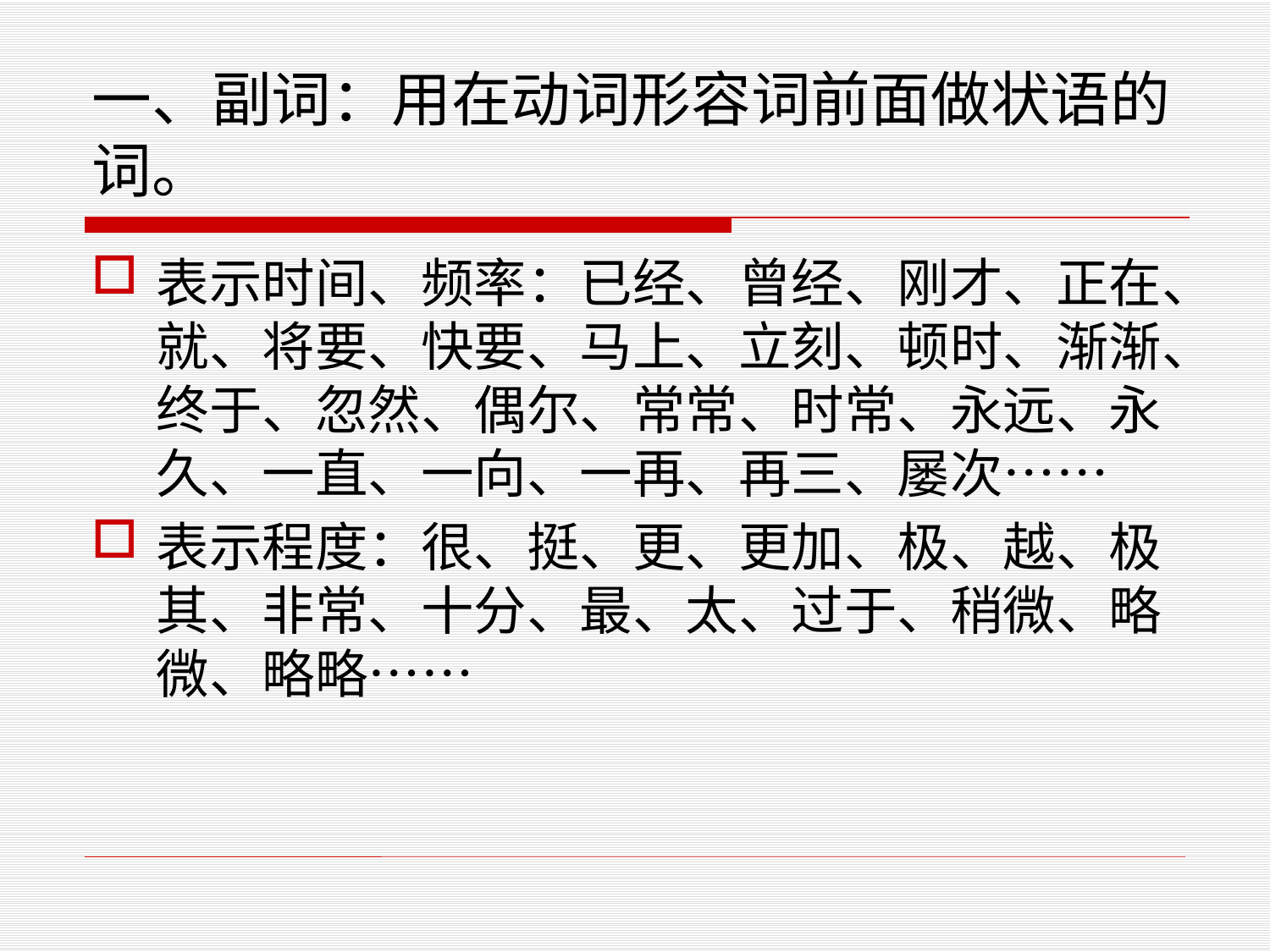

# 一、副词：用在动词形容词前面做状语的词。
表示时间、频率：已经、曾经、刚才、正在、就、将要、快要、马上、立刻、顿时、渐渐、终于、忽然、偶尔、常常、时常、永远、永久、一直、一向、一再、再三、屡次……
表示程度：很、挺、更、更加、极、越、极其、非常、十分、最、太、过于、稍微、略微、略略……